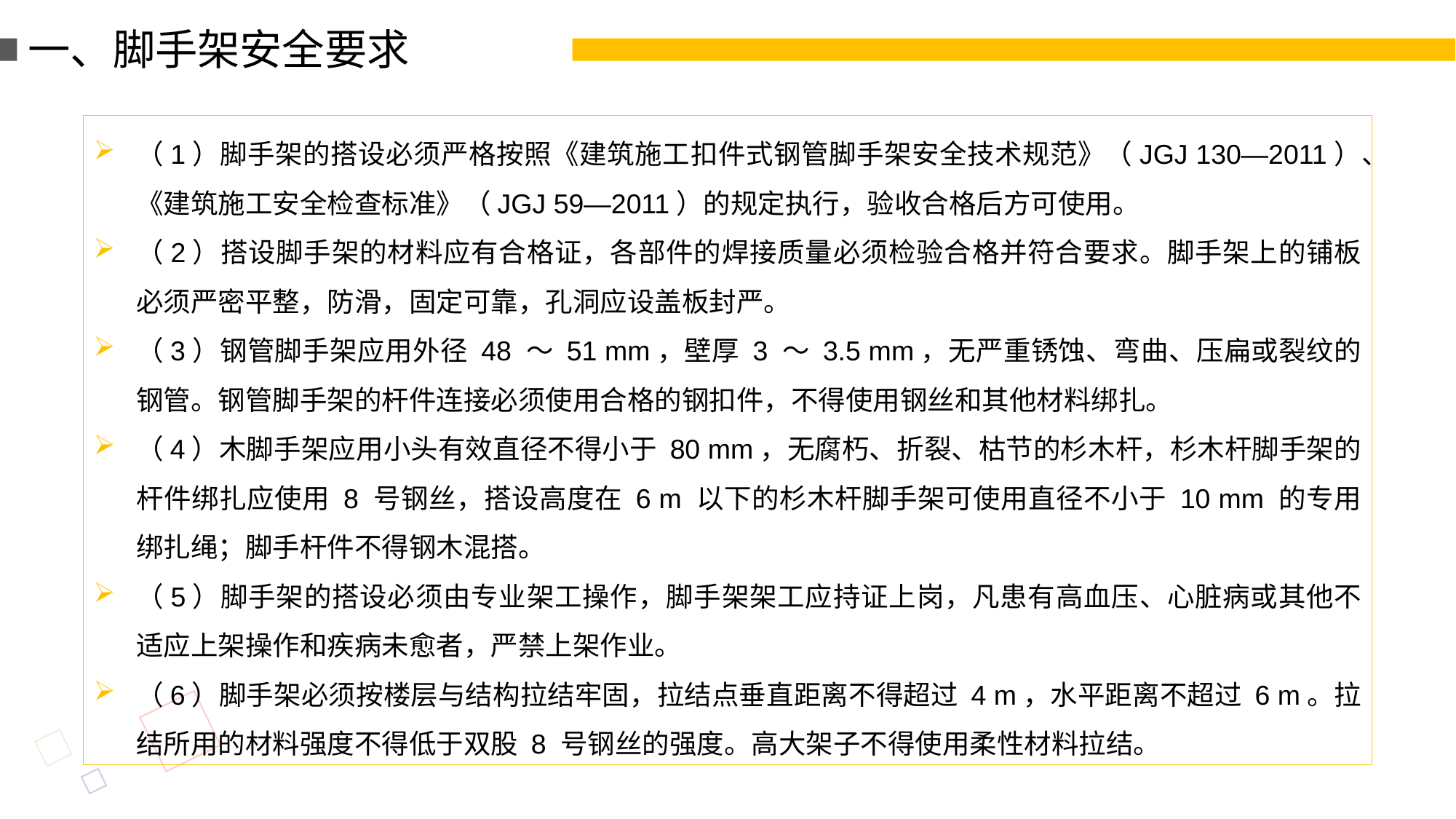

一、脚手架安全要求
（1）脚手架的搭设必须严格按照《建筑施工扣件式钢管脚手架安全技术规范》（JGJ 130—2011）、《建筑施工安全检查标准》（JGJ 59—2011）的规定执行，验收合格后方可使用。
（2）搭设脚手架的材料应有合格证，各部件的焊接质量必须检验合格并符合要求。脚手架上的铺板必须严密平整，防滑，固定可靠，孔洞应设盖板封严。
（3）钢管脚手架应用外径 48 ～ 51 mm，壁厚 3 ～ 3.5 mm，无严重锈蚀、弯曲、压扁或裂纹的钢管。钢管脚手架的杆件连接必须使用合格的钢扣件，不得使用钢丝和其他材料绑扎。
（4）木脚手架应用小头有效直径不得小于 80 mm，无腐朽、折裂、枯节的杉木杆，杉木杆脚手架的杆件绑扎应使用 8 号钢丝，搭设高度在 6 m 以下的杉木杆脚手架可使用直径不小于 10 mm 的专用绑扎绳；脚手杆件不得钢木混搭。
（5）脚手架的搭设必须由专业架工操作，脚手架架工应持证上岗，凡患有高血压、心脏病或其他不适应上架操作和疾病未愈者，严禁上架作业。
（6）脚手架必须按楼层与结构拉结牢固，拉结点垂直距离不得超过 4 m，水平距离不超过 6 m。拉结所用的材料强度不得低于双股 8 号钢丝的强度。高大架子不得使用柔性材料拉结。